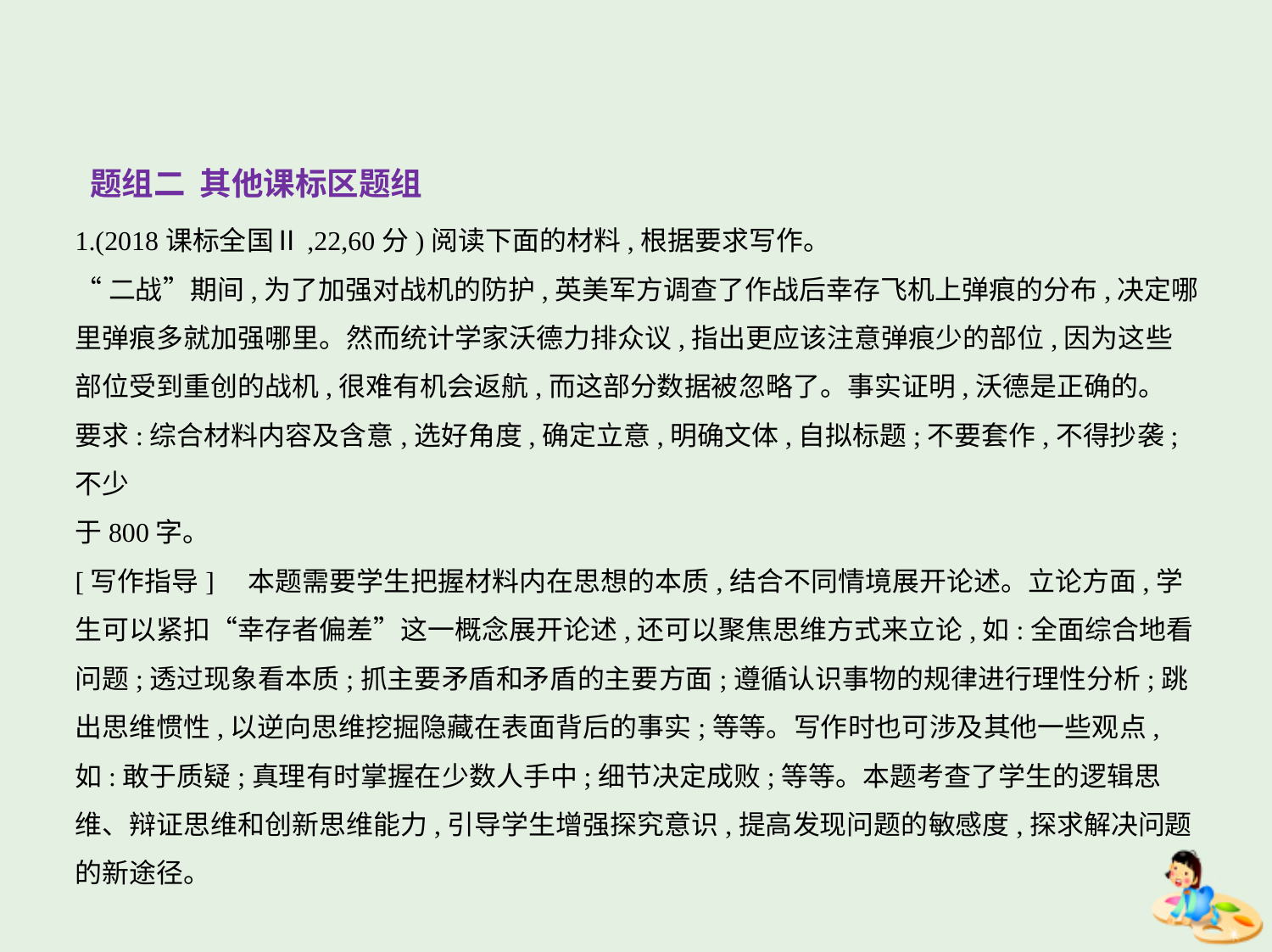

题组二  其他课标区题组
1.(2018课标全国Ⅱ,22,60分)阅读下面的材料,根据要求写作。
“二战”期间,为了加强对战机的防护,英美军方调查了作战后幸存飞机上弹痕的分布,决定哪
里弹痕多就加强哪里。然而统计学家沃德力排众议,指出更应该注意弹痕少的部位,因为这些
部位受到重创的战机,很难有机会返航,而这部分数据被忽略了。事实证明,沃德是正确的。
要求:综合材料内容及含意,选好角度,确定立意,明确文体,自拟标题;不要套作,不得抄袭;不少
于800字。
[写作指导]　本题需要学生把握材料内在思想的本质,结合不同情境展开论述。立论方面,学
生可以紧扣“幸存者偏差”这一概念展开论述,还可以聚焦思维方式来立论,如:全面综合地看
问题;透过现象看本质;抓主要矛盾和矛盾的主要方面;遵循认识事物的规律进行理性分析;跳
出思维惯性,以逆向思维挖掘隐藏在表面背后的事实;等等。写作时也可涉及其他一些观点,
如:敢于质疑;真理有时掌握在少数人手中;细节决定成败;等等。本题考查了学生的逻辑思
维、辩证思维和创新思维能力,引导学生增强探究意识,提高发现问题的敏感度,探求解决问题
的新途径。